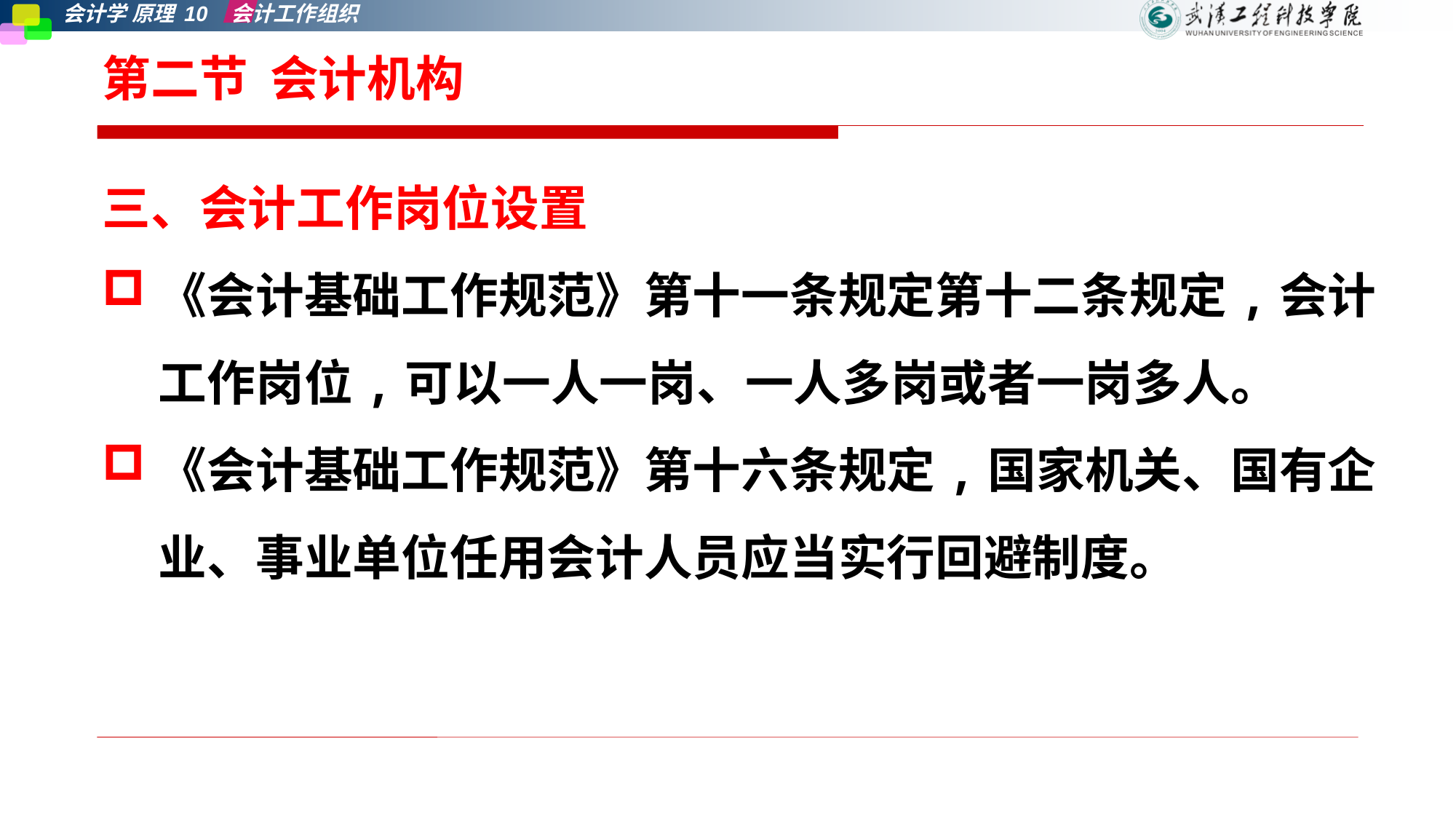

# 第二节  会计机构
三、会计工作岗位设置
《会计基础工作规范》第十一条规定第十二条规定,会计工作岗位,可以一人一岗、一人多岗或者一岗多人。
《会计基础工作规范》第十六条规定,国家机关、国有企业、事业单位任用会计人员应当实行回避制度。